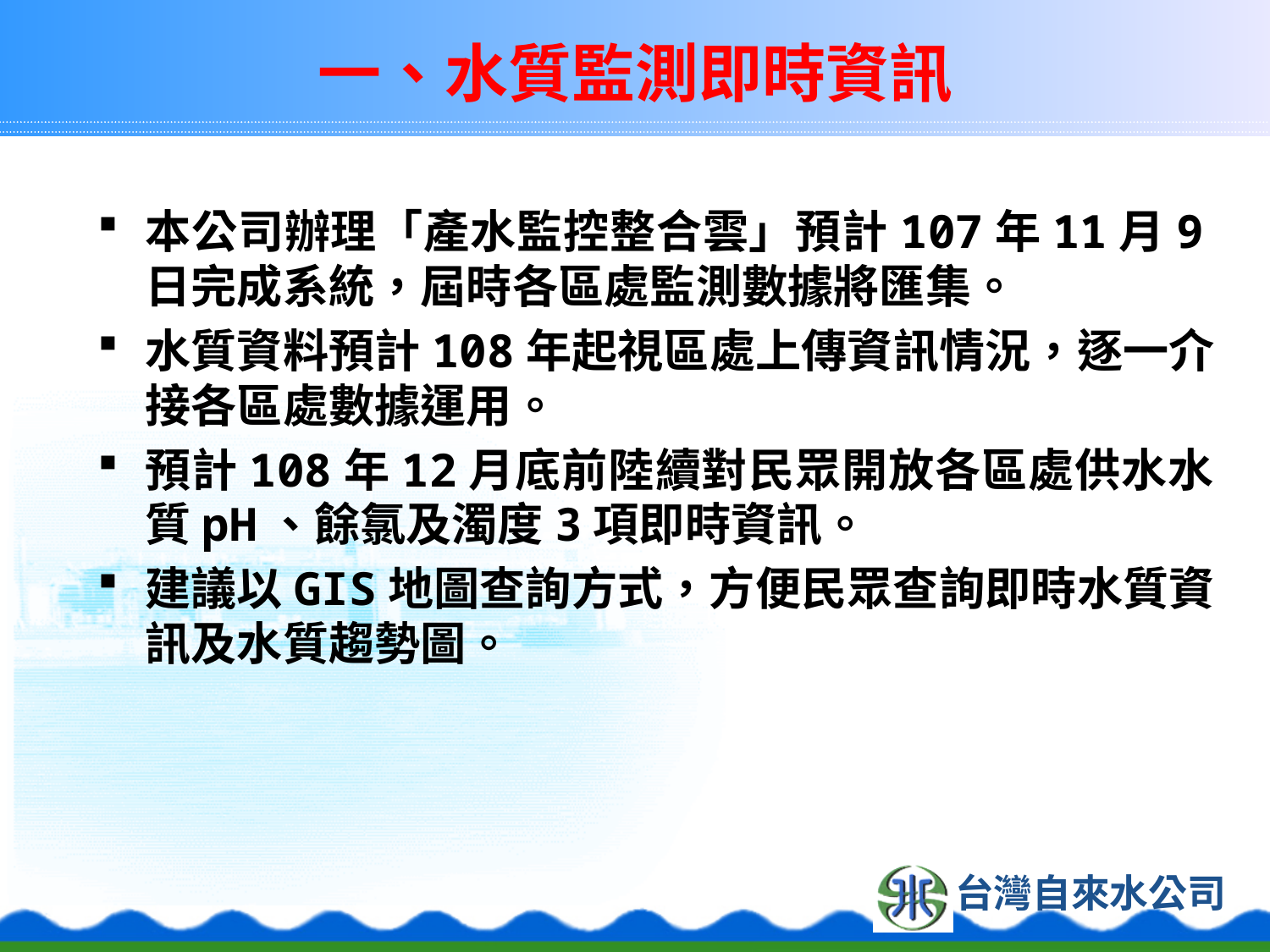

# 一、水質監測即時資訊
本公司辦理「產水監控整合雲」預計107年11月9日完成系統，屆時各區處監測數據將匯集。
水質資料預計108年起視區處上傳資訊情況，逐一介接各區處數據運用。
預計108年12月底前陸續對民眾開放各區處供水水質pH、餘氯及濁度3項即時資訊。
建議以GIS地圖查詢方式，方便民眾查詢即時水質資訊及水質趨勢圖。